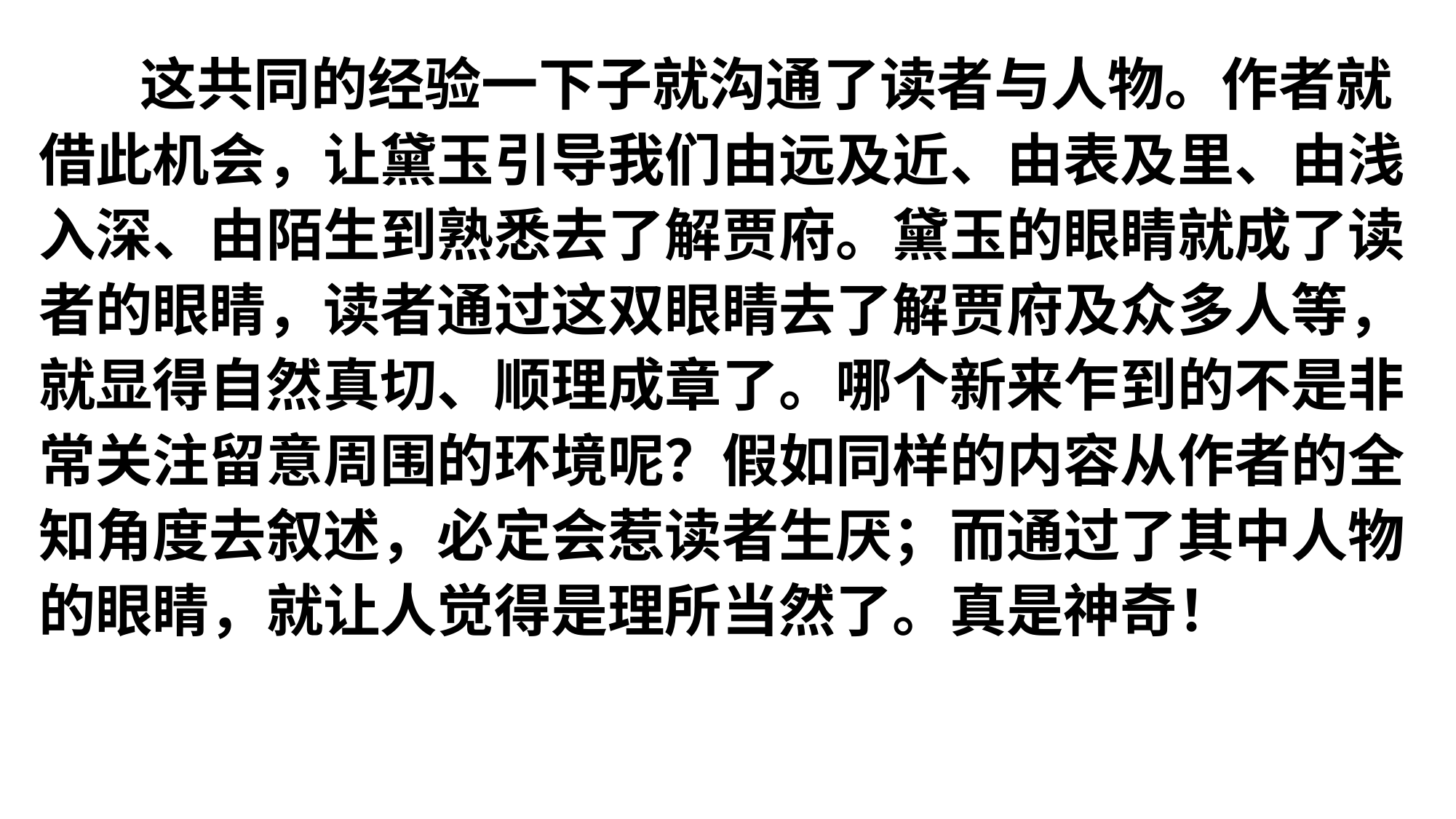

这共同的经验一下子就沟通了读者与人物。作者就借此机会，让黛玉引导我们由远及近、由表及里、由浅入深、由陌生到熟悉去了解贾府。黛玉的眼睛就成了读者的眼睛，读者通过这双眼睛去了解贾府及众多人等，就显得自然真切、顺理成章了。哪个新来乍到的不是非常关注留意周围的环境呢？假如同样的内容从作者的全知角度去叙述，必定会惹读者生厌；而通过了其中人物的眼睛，就让人觉得是理所当然了。真是神奇！